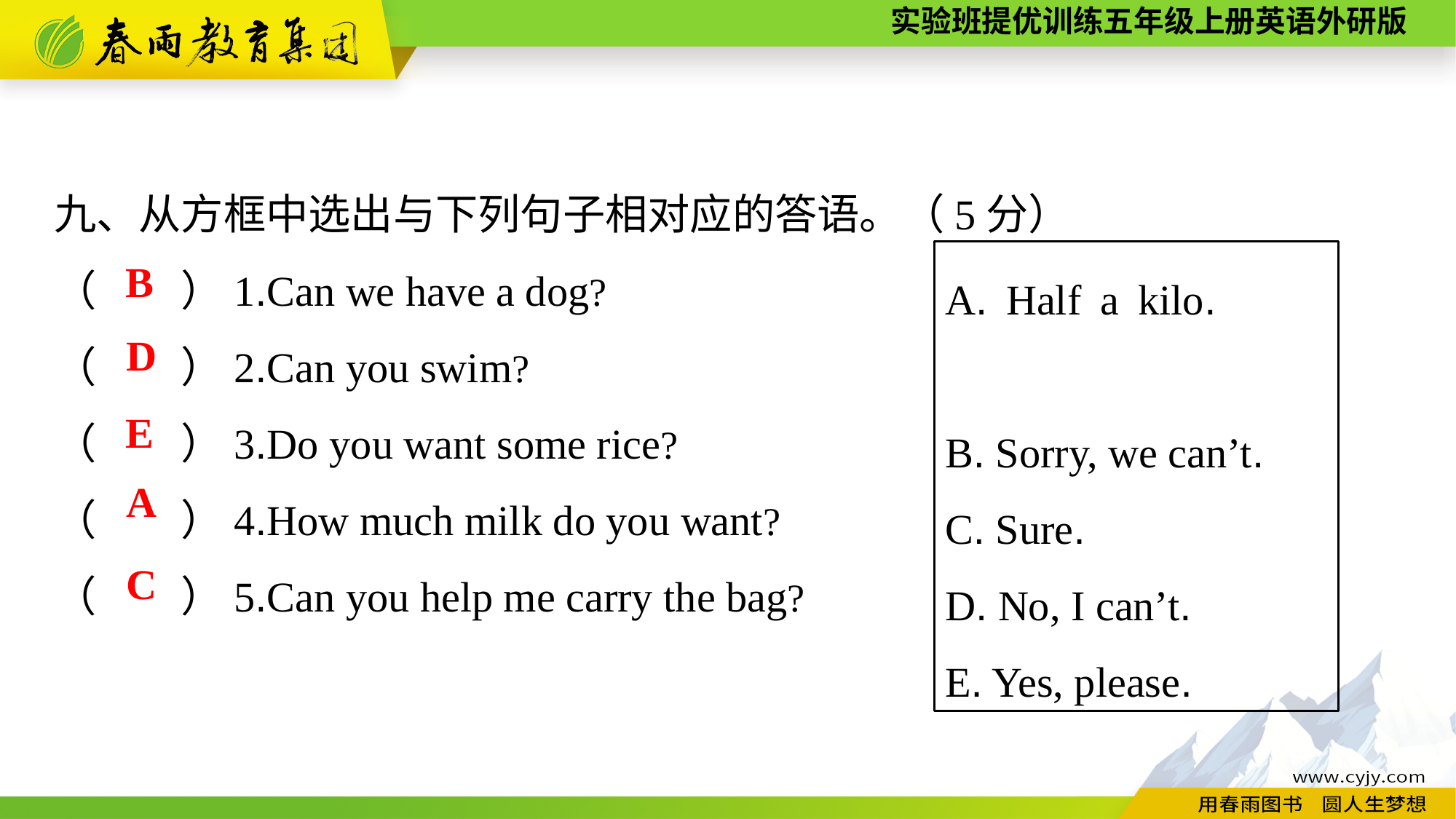

九、从方框中选出与下列句子相对应的答语。（5分）
（　　）1.Can we have a dog?
（　　）2.Can you swim?
（　　）3.Do you want some rice?
（　　）4.How much milk do you want?
（　　）5.Can you help me carry the bag?
A. Half a kilo.
B. Sorry, we can’t.
C. Sure.
D. No, I can’t.
E. Yes, please.
B
D
E
A
C